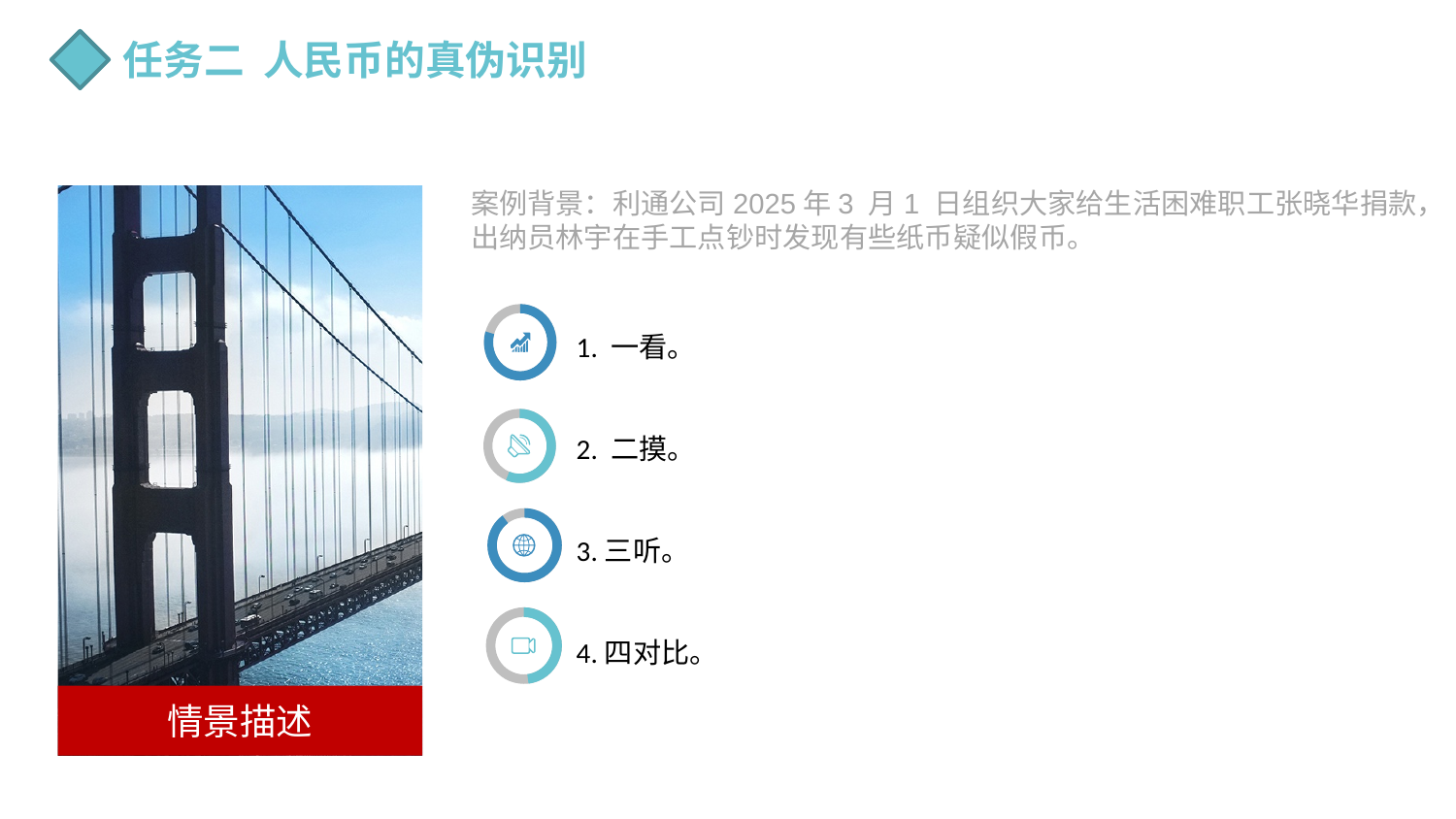

任务二  人民币的真伪识别

案例背景：利通公司2025年3 月1 日组织大家给生活困难职工张晓华捐款，
出纳员林宇在手工点钞时发现有些纸币疑似假币。

情景描述
1. 一看。
2. 二摸。
3.三听。
4.四对比。